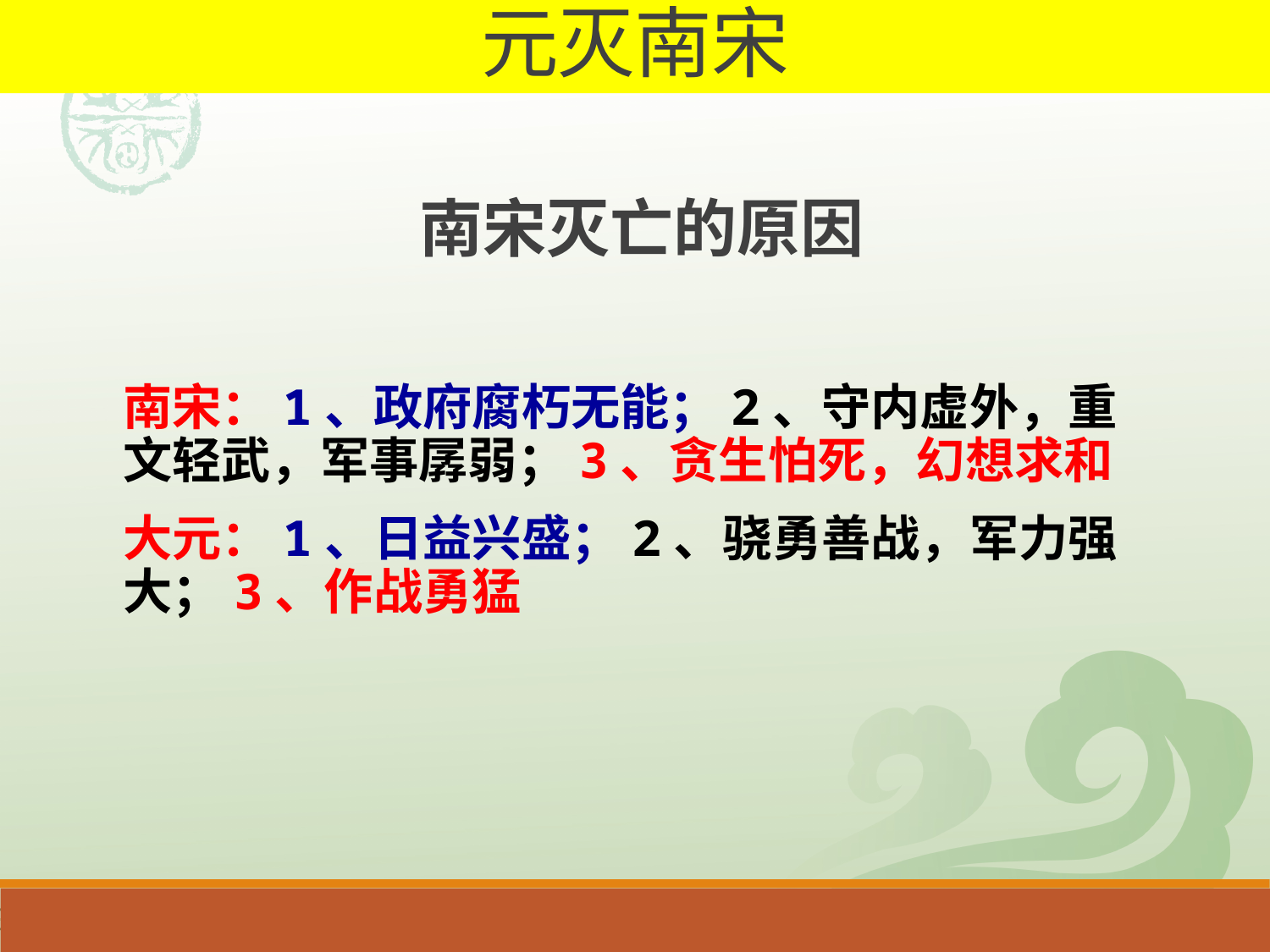

元灭南宋
南宋灭亡的原因

南宋：1、政府腐朽无能；2、守内虚外，重文轻武，军事孱弱；3、贪生怕死，幻想求和
大元：1、日益兴盛；2、骁勇善战，军力强大；3、作战勇猛